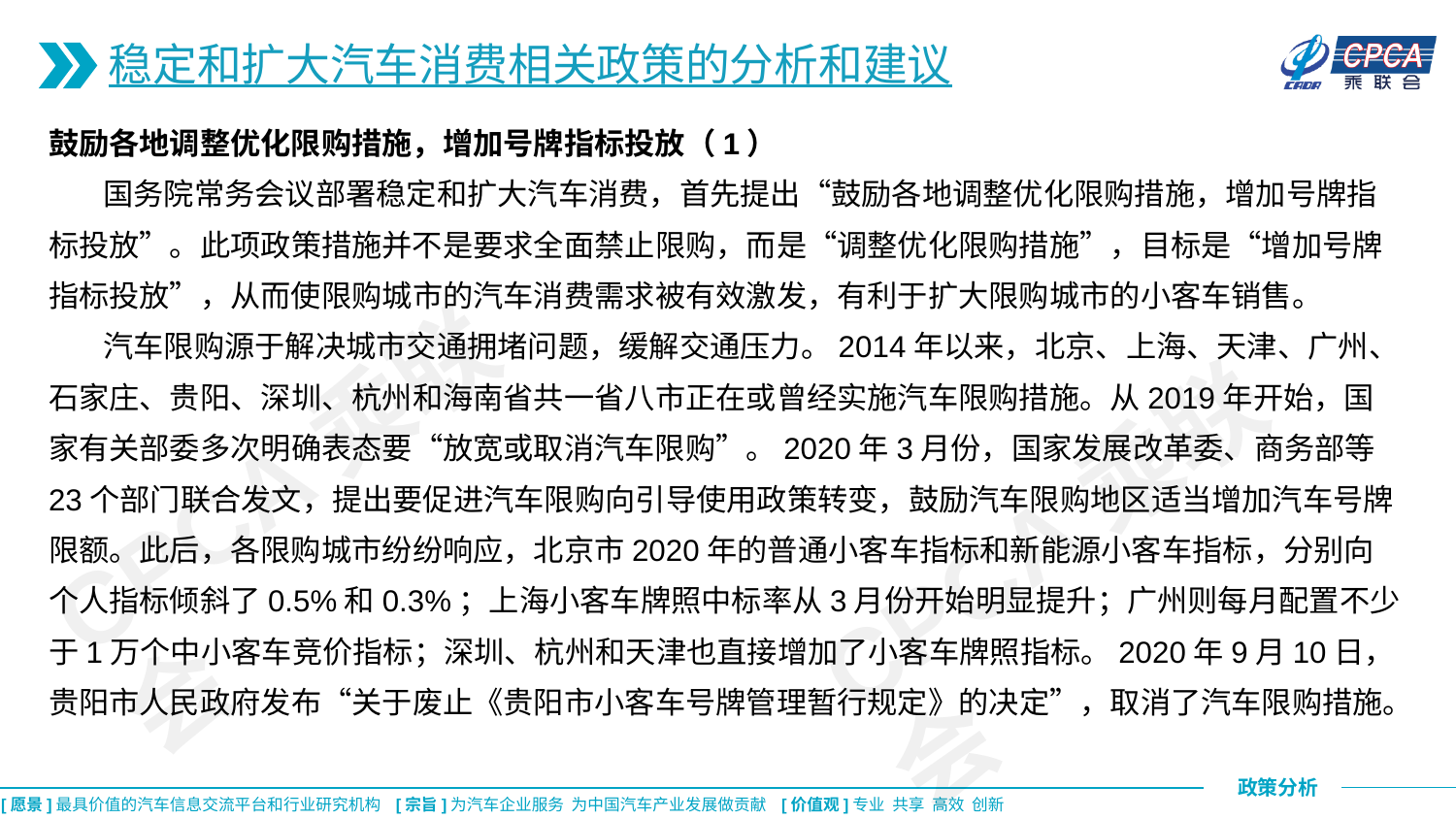

稳定和扩大汽车消费相关政策的分析和建议
鼓励各地调整优化限购措施，增加号牌指标投放（1）
       国务院常务会议部署稳定和扩大汽车消费，首先提出“鼓励各地调整优化限购措施，增加号牌指标投放”。此项政策措施并不是要求全面禁止限购，而是“调整优化限购措施”，目标是“增加号牌指标投放”，从而使限购城市的汽车消费需求被有效激发，有利于扩大限购城市的小客车销售。
       汽车限购源于解决城市交通拥堵问题，缓解交通压力。2014年以来，北京、上海、天津、广州、石家庄、贵阳、深圳、杭州和海南省共一省八市正在或曾经实施汽车限购措施。从2019年开始，国家有关部委多次明确表态要“放宽或取消汽车限购”。2020年3月份，国家发展改革委、商务部等23个部门联合发文，提出要促进汽车限购向引导使用政策转变，鼓励汽车限购地区适当增加汽车号牌限额。此后，各限购城市纷纷响应，北京市2020年的普通小客车指标和新能源小客车指标，分别向个人指标倾斜了0.5%和0.3%；上海小客车牌照中标率从3月份开始明显提升；广州则每月配置不少于1万个中小客车竞价指标；深圳、杭州和天津也直接增加了小客车牌照指标。2020年9月10日，贵阳市人民政府发布“关于废止《贵阳市小客车号牌管理暂行规定》的决定”，取消了汽车限购措施。
CPCA乘联会
CPCA乘联会